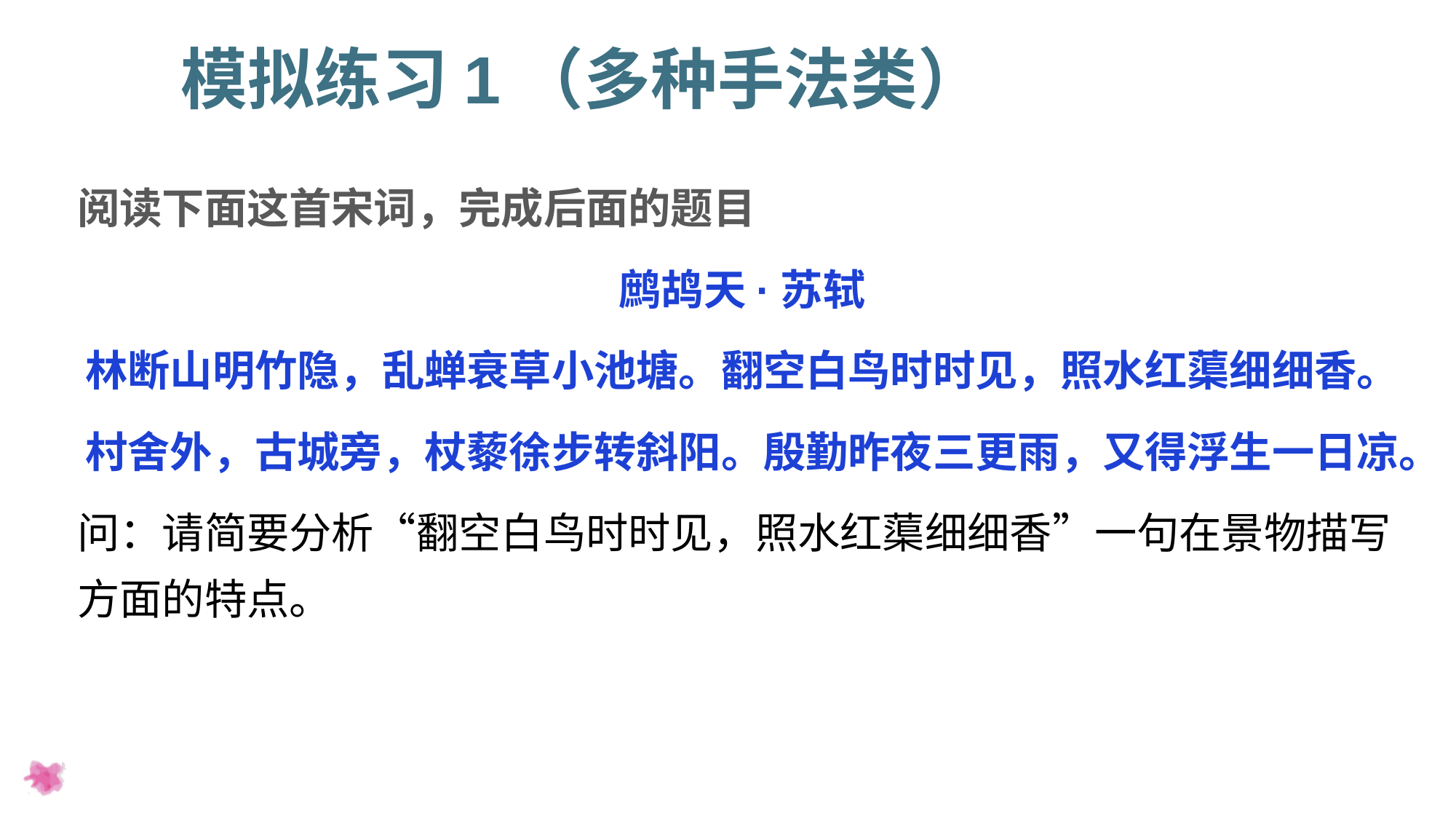

模拟练习1（多种手法类）
阅读下面这首宋词，完成后面的题目
鹧鸪天·苏轼
林断山明竹隐，乱蝉衰草小池塘。翻空白鸟时时见，照水红蕖细细香。
村舍外，古城旁，杖藜徐步转斜阳。殷勤昨夜三更雨，又得浮生一日凉。
问：请简要分析“翻空白鸟时时见，照水红蕖细细香”一句在景物描写方面的特点。